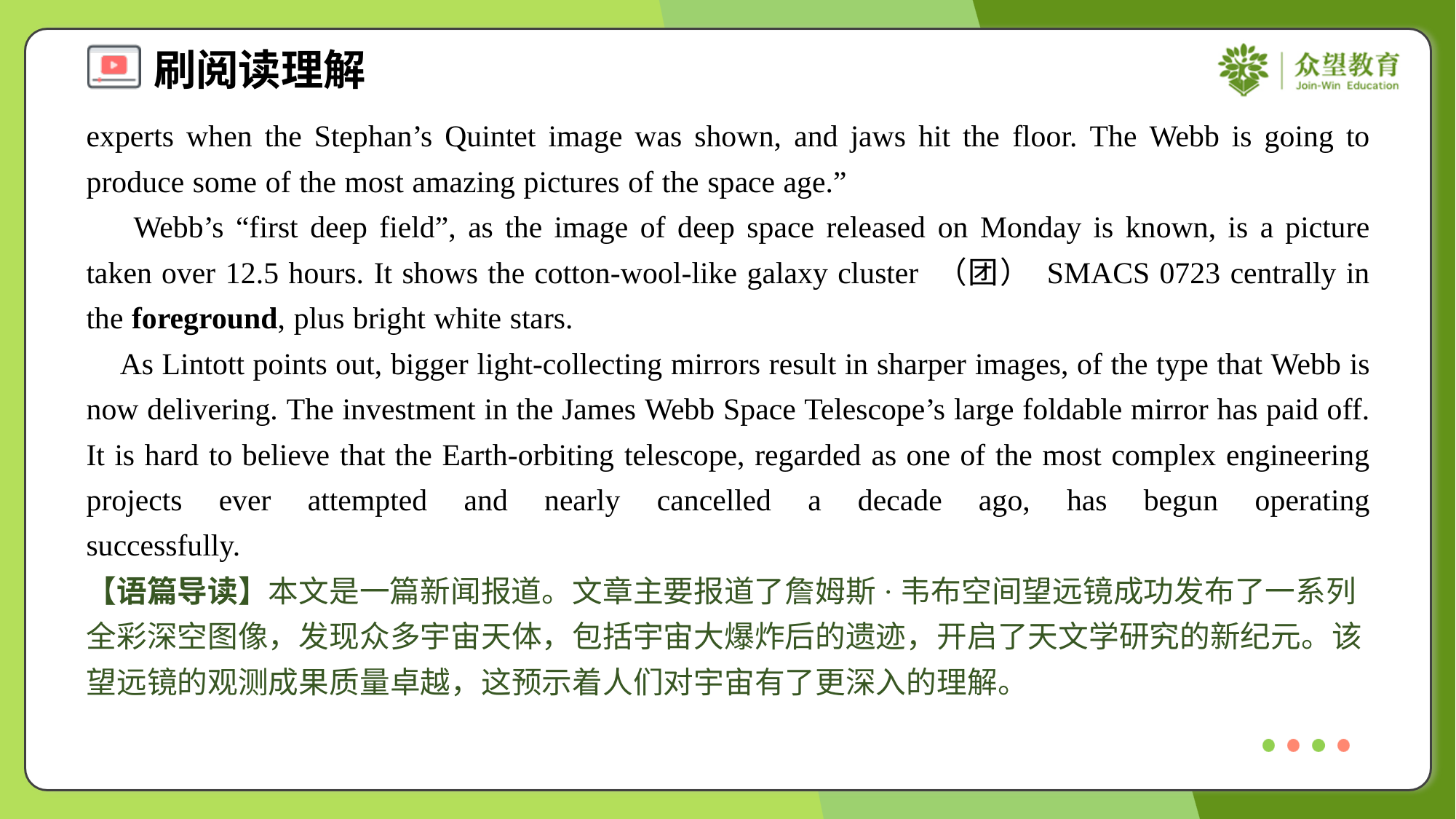

experts when the Stephan’s Quintet image was shown, and jaws hit the floor. The Webb is going to produce some of the most amazing pictures of the space age.”
    Webb’s “first deep field”, as the image of deep space released on Monday is known, is a picture taken over 12.5 hours. It shows the cotton-wool-like galaxy cluster （团） SMACS 0723 centrally in the foreground, plus bright white stars.
    As Lintott points out, bigger light-collecting mirrors result in sharper images, of the type that Webb is now delivering. The investment in the James Webb Space Telescope’s large foldable mirror has paid off. It is hard to believe that the Earth-orbiting telescope, regarded as one of the most complex engineering projects ever attempted and nearly cancelled a decade ago, has begun operating successfully.#5
【语篇导读】本文是一篇新闻报道。文章主要报道了詹姆斯·韦布空间望远镜成功发布了一系列全彩深空图像，发现众多宇宙天体，包括宇宙大爆炸后的遗迹，开启了天文学研究的新纪元。该望远镜的观测成果质量卓越，这预示着人们对宇宙有了更深入的理解。